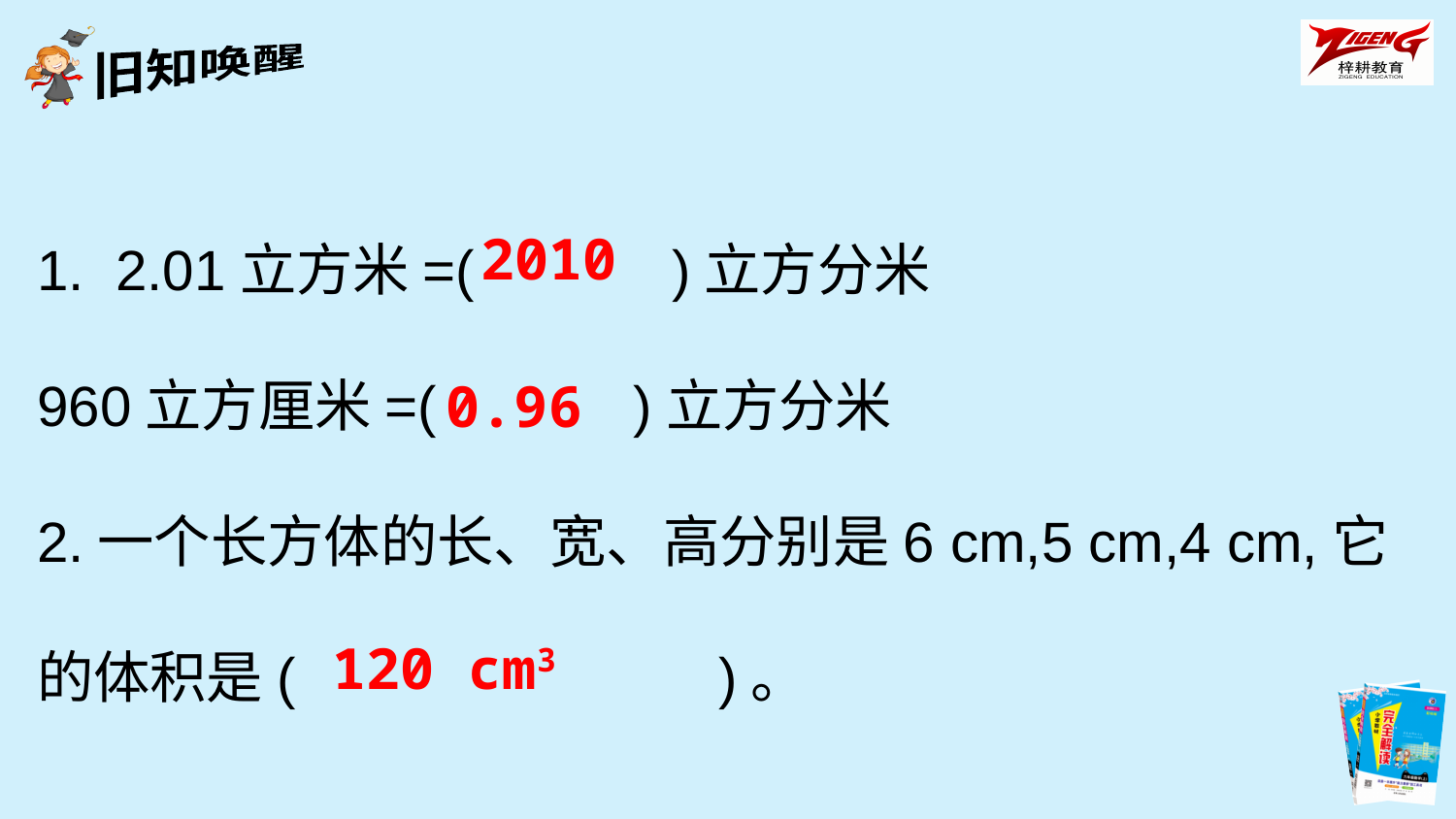

1.  2.01立方米=(　　　)立方分米
960立方厘米=(　　　)立方分米
2.一个长方体的长、宽、高分别是6 cm,5 cm,4 cm,它的体积是(　　　　　　　)。
2010
0.96
120 cm3